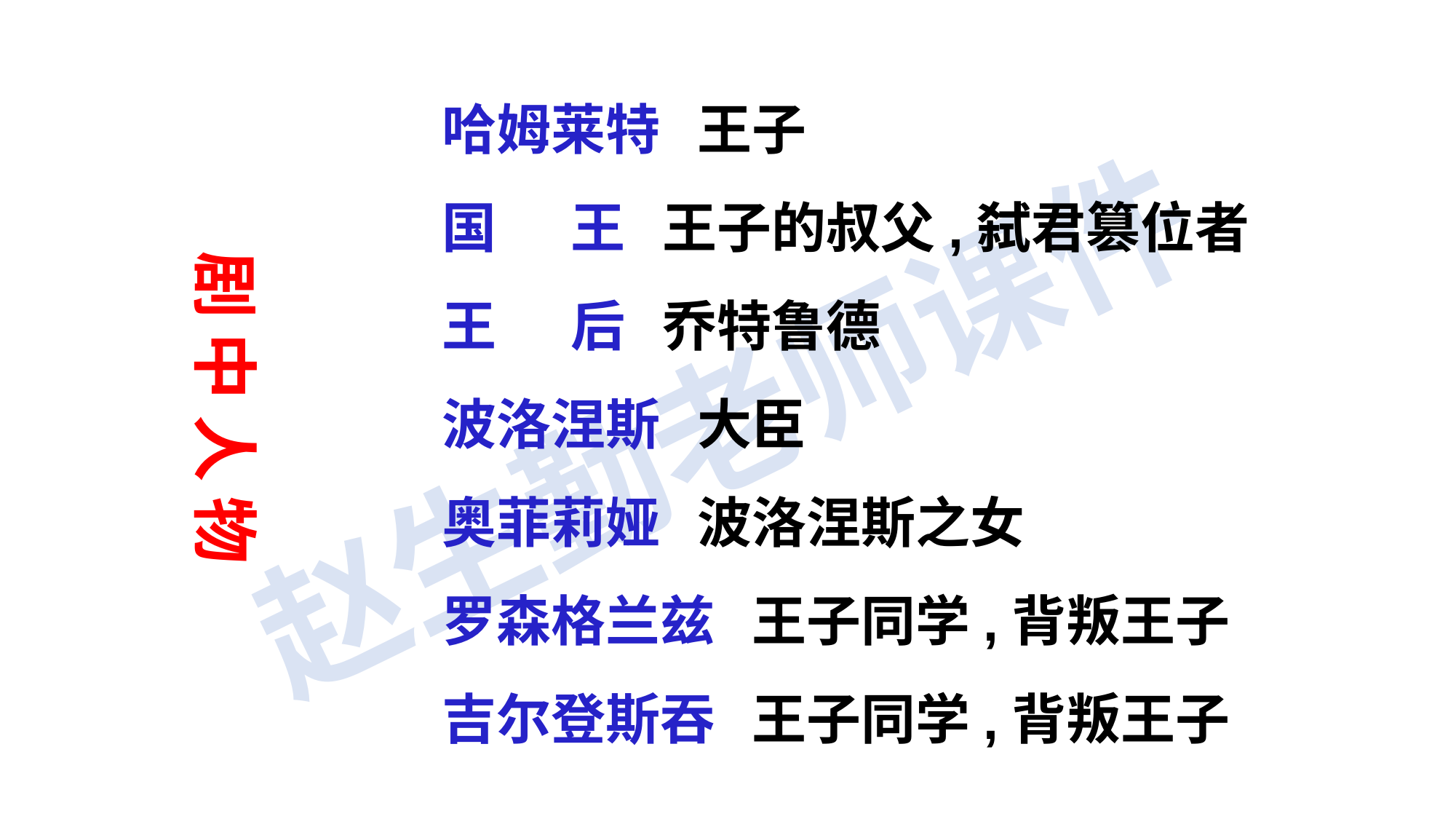

哈姆莱特   王子
国      王   王子的叔父,弑君篡位者
王      后   乔特鲁德
波洛涅斯   大臣
奥菲莉娅   波洛涅斯之女
罗森格兰兹   王子同学,背叛王子
吉尔登斯吞   王子同学,背叛王子
剧 中 人 物